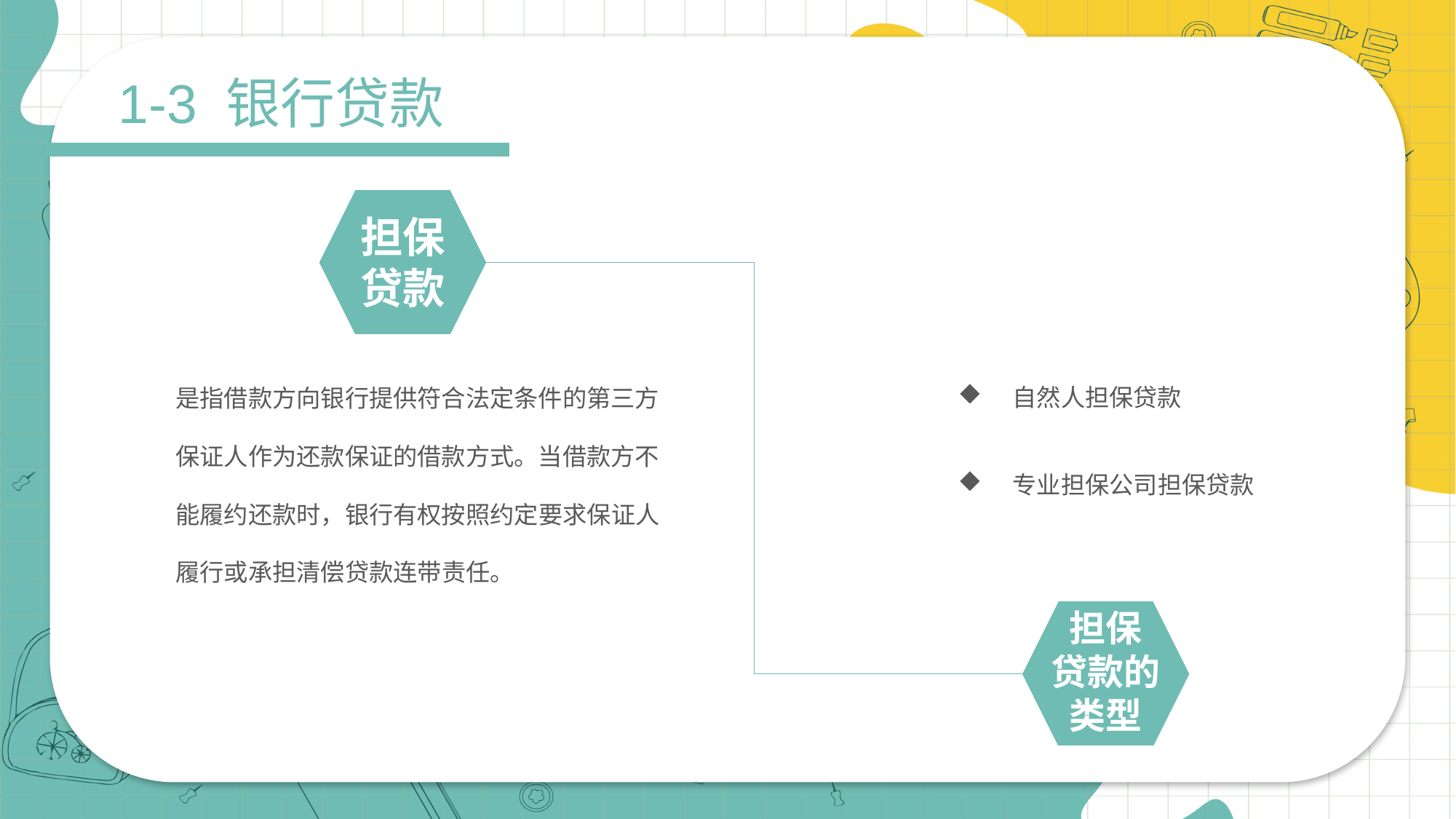

1-3 银行贷款

担保
贷款
是指借款方向银行提供符合法定条件的第三方保证人作为还款保证的借款方式。当借款方不能履约还款时，银行有权按照约定要求保证人履行或承担清偿贷款连带责任。
自然人担保贷款

专业担保公司担保贷款
担保
贷款的类型